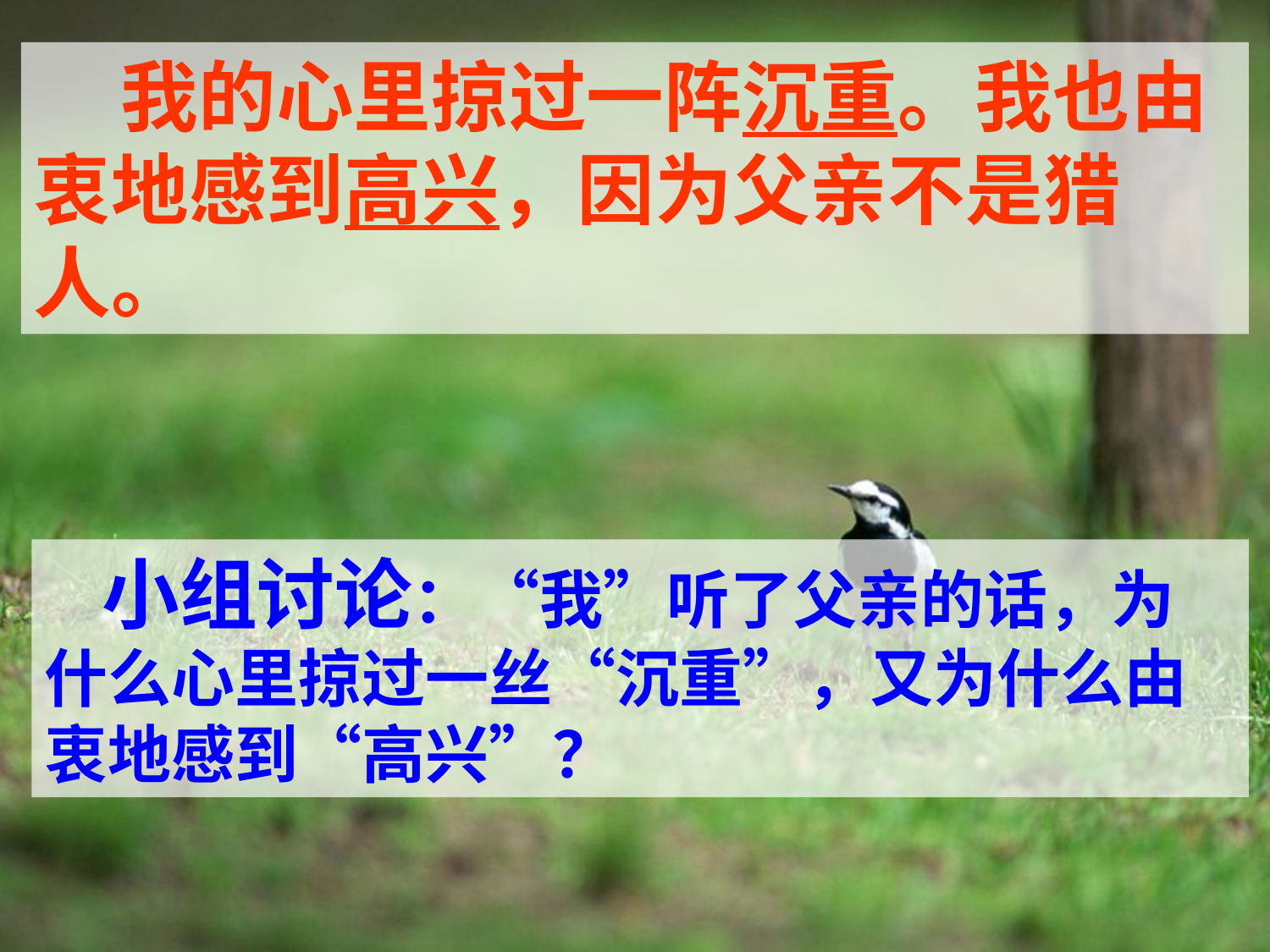

我的心里掠过一阵沉重。我也由衷地感到高兴，因为父亲不是猎人。
   小组讨论：“我”听了父亲的话，为什么心里掠过一丝“沉重”，又为什么由衷地感到“高兴”？